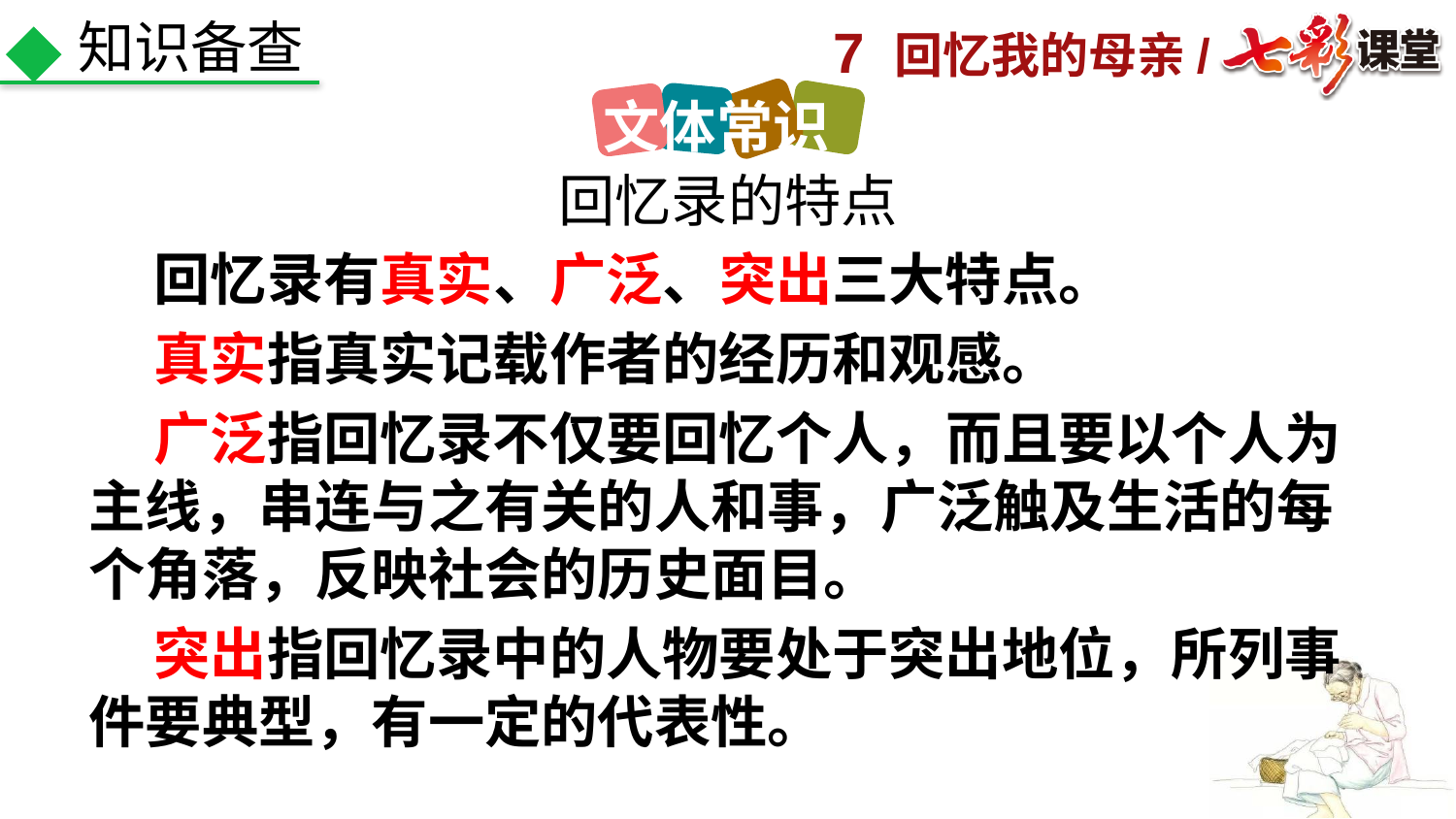

知识备查

背景资料
文体常识

回忆录的特点
    回忆录有真实、广泛、突出三大特点。
    真实指真实记载作者的经历和观感。
    广泛指回忆录不仅要回忆个人，而且要以个人为主线，串连与之有关的人和事，广泛触及生活的每个角落，反映社会的历史面目。
    突出指回忆录中的人物要处于突出地位，所列事件要典型，有一定的代表性。